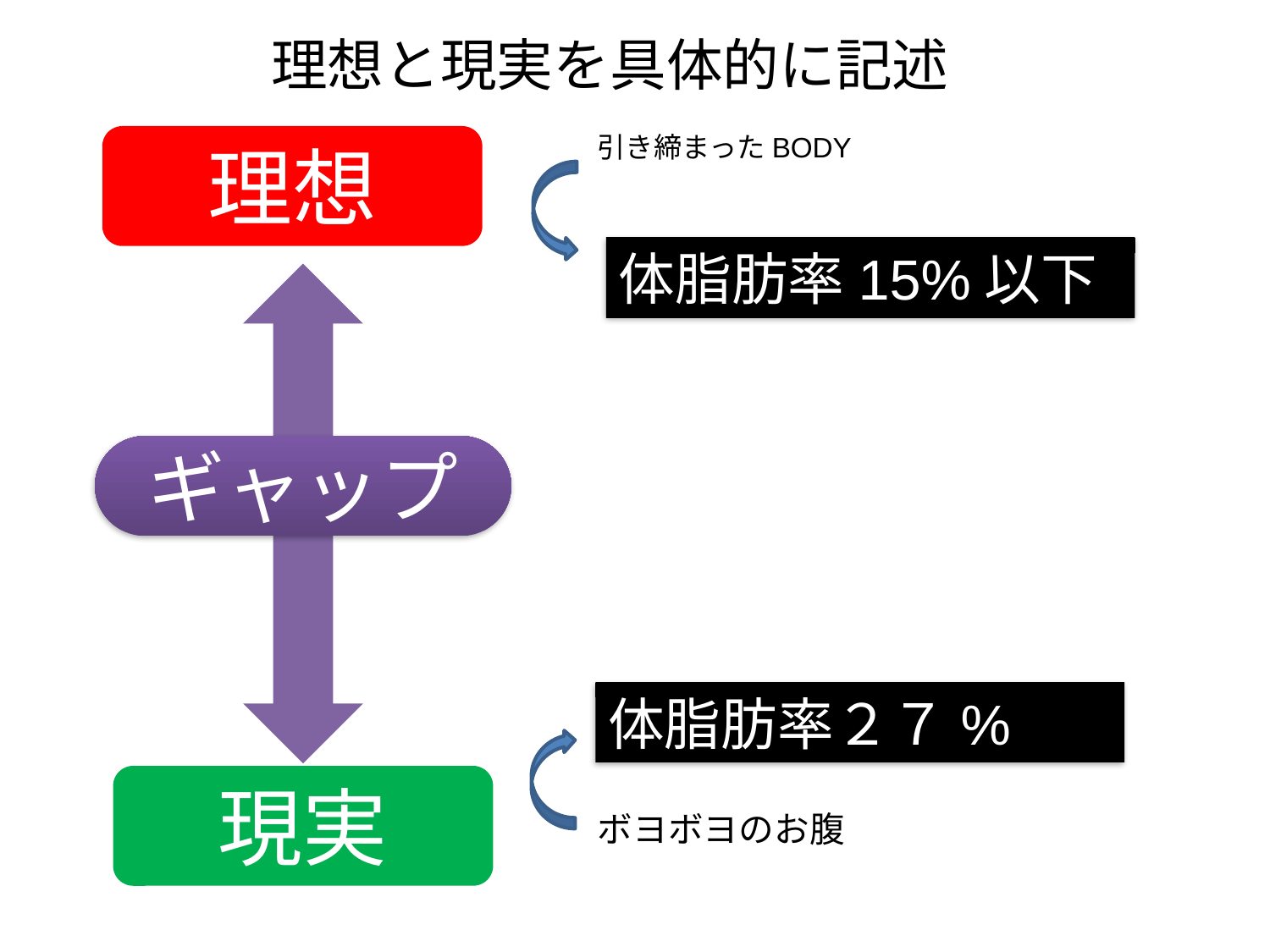

理想と現実を具体的に記述
引き締まったBODY
理想

体脂肪率15%以下

ギャップ
体脂肪率２７%

現実
ボヨボヨのお腹